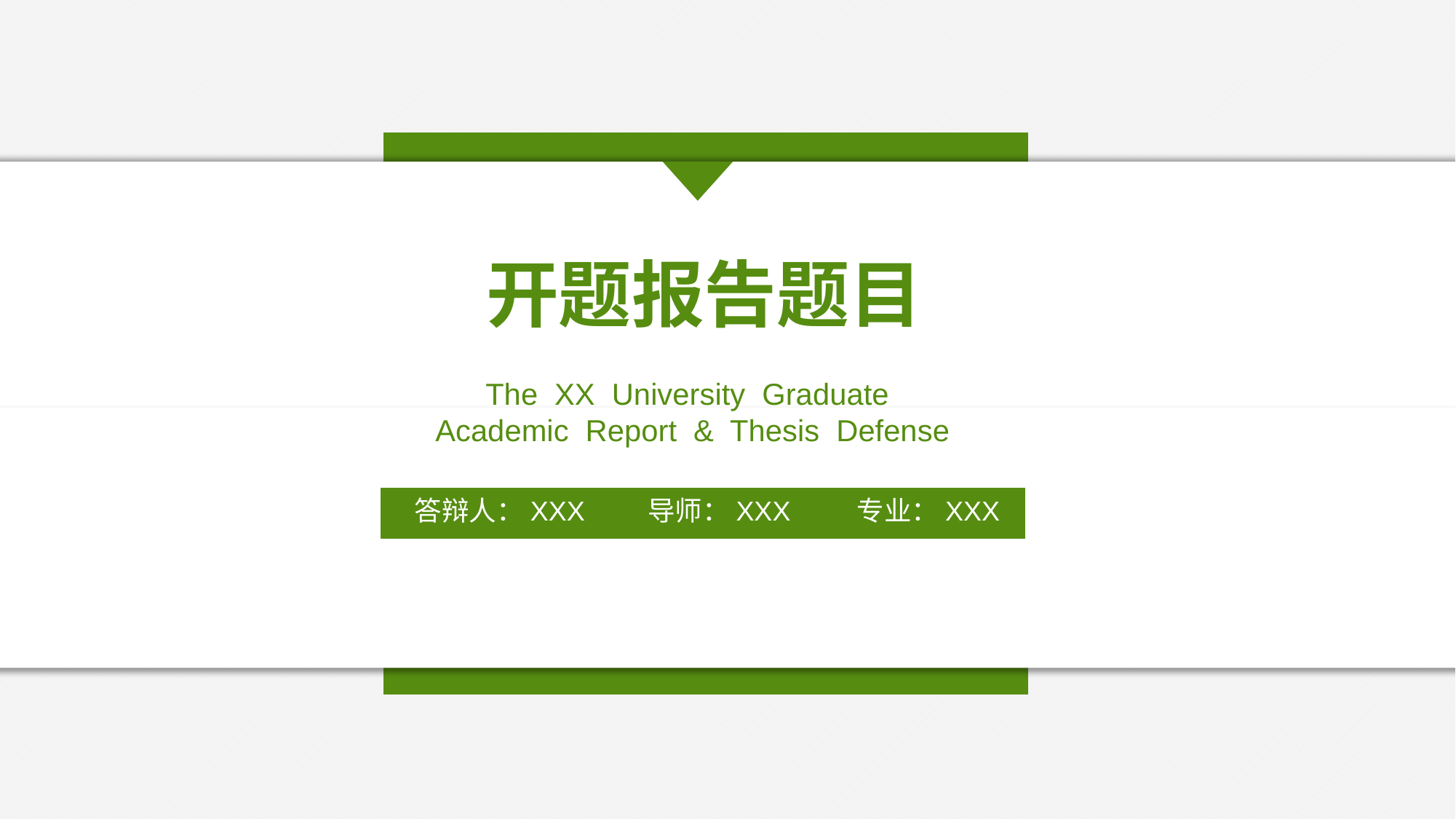

开题报告题目
      The  XX  University  Graduate
Academic  Report  &  Thesis  Defense

答辩人：XXX
导师：XXX
专业：XXX